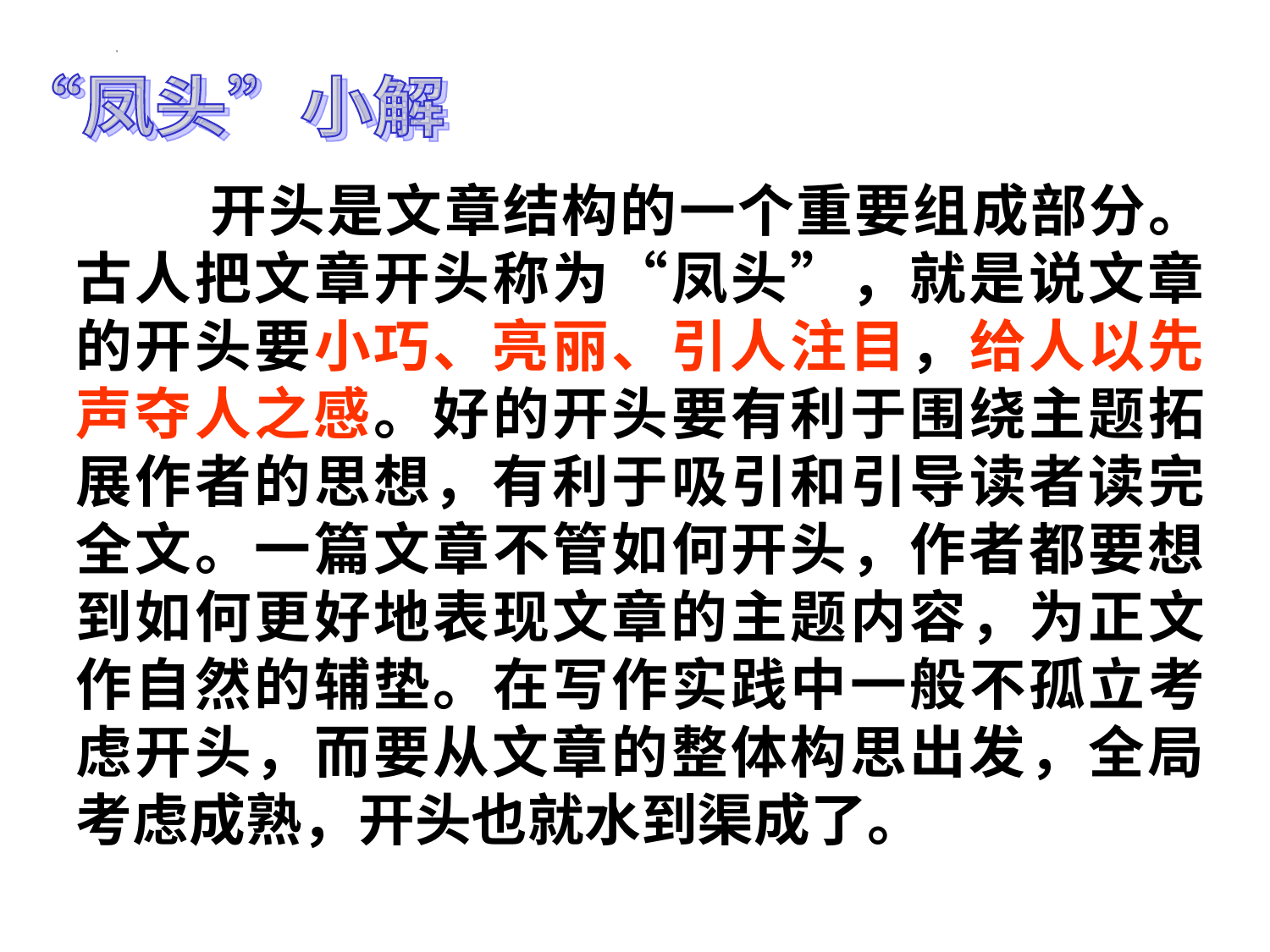

“凤头”小解
        开头是文章结构的一个重要组成部分。古人把文章开头称为“凤头”，就是说文章的开头要小巧、亮丽、引人注目，给人以先声夺人之感。好的开头要有利于围绕主题拓展作者的思想，有利于吸引和引导读者读完全文。一篇文章不管如何开头，作者都要想到如何更好地表现文章的主题内容，为正文作自然的辅垫。在写作实践中一般不孤立考虑开头，而要从文章的整体构思出发，全局考虑成熟，开头也就水到渠成了。